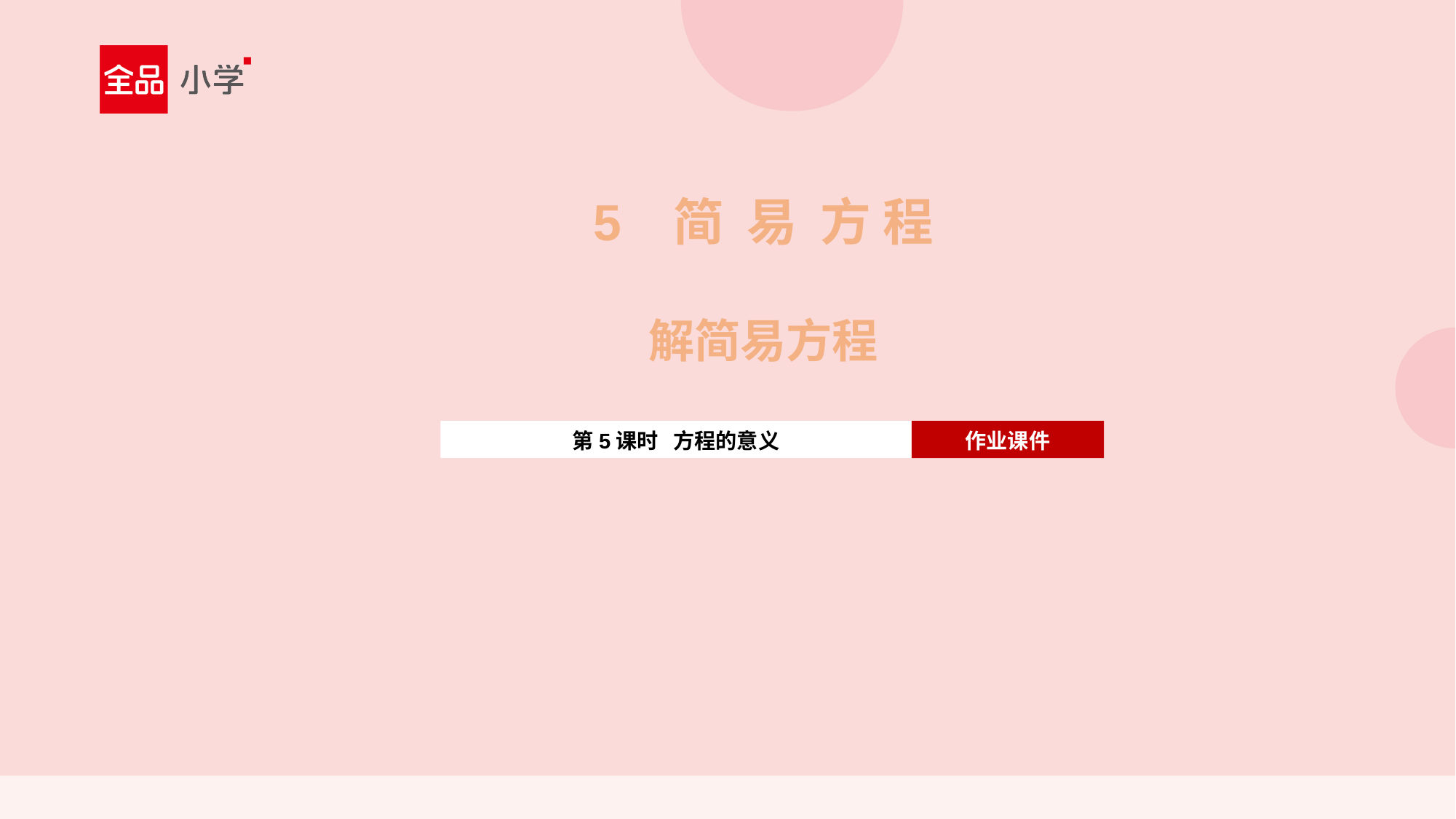

5   简  易  方 程
解简易方程
第5课时   方程的意义

作业课件